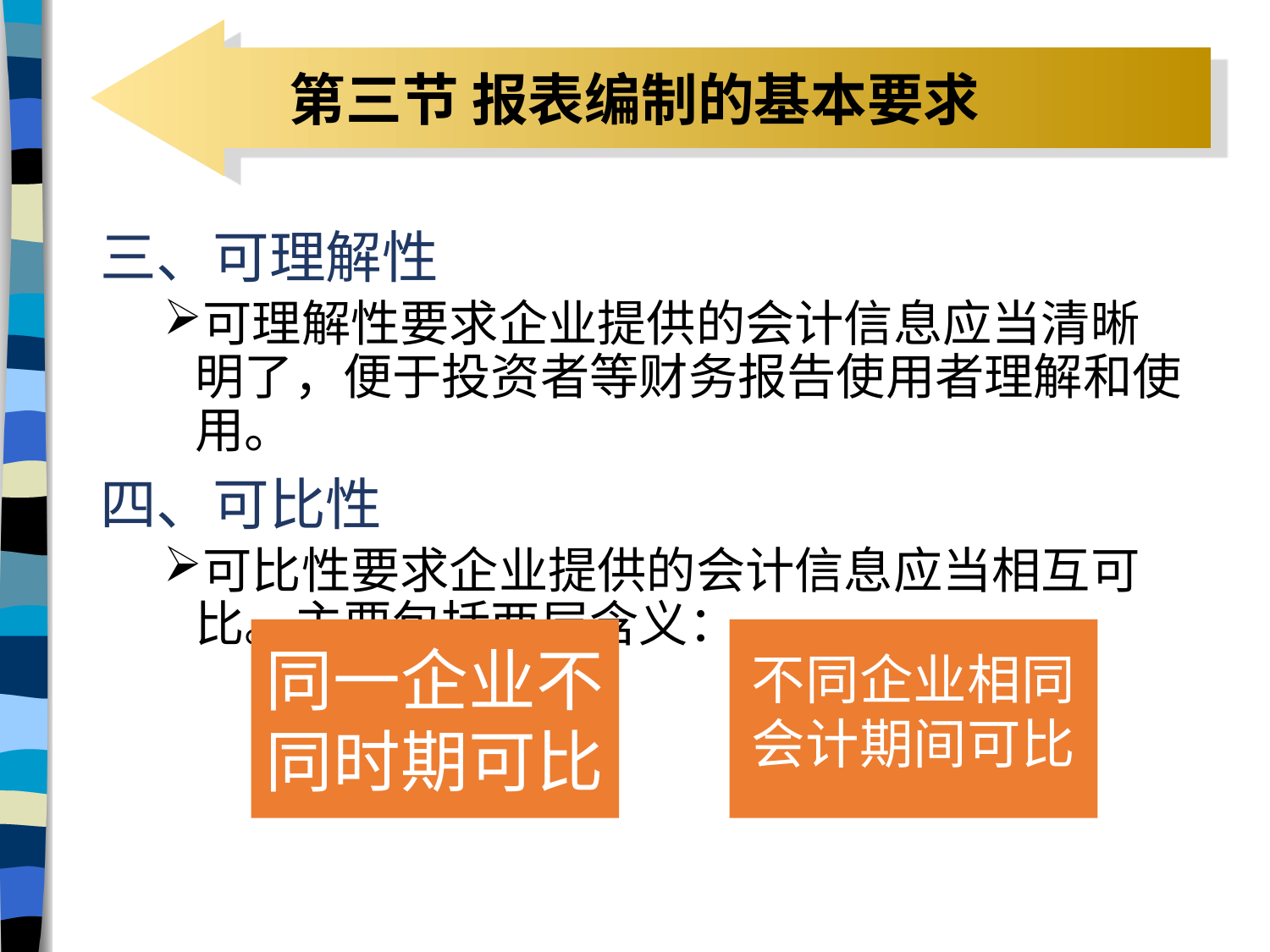

# 第三节 报表编制的基本要求
三、可理解性
可理解性要求企业提供的会计信息应当清晰明了，便于投资者等财务报告使用者理解和使用。
四、可比性
可比性要求企业提供的会计信息应当相互可比。主要包括两层含义：

同一企业不同时期可比
不同企业相同会计期间可比